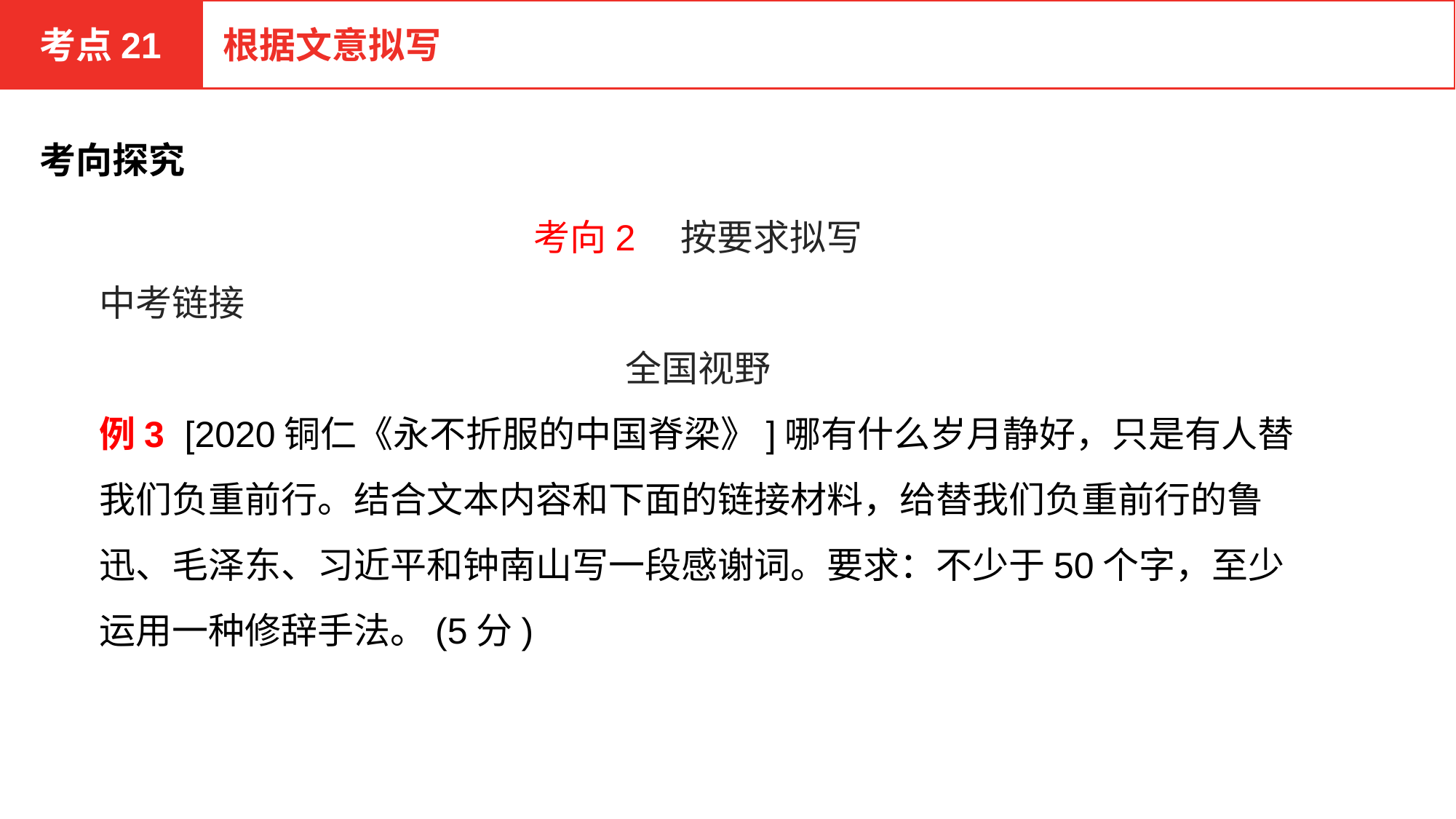

考点21
根据文意拟写
考向探究
考向2　按要求拟写
中考链接
全国视野
例3  [2020铜仁《永不折服的中国脊梁》]哪有什么岁月静好，只是有人替我们负重前行。结合文本内容和下面的链接材料，给替我们负重前行的鲁迅、毛泽东、习近平和钟南山写一段感谢词。要求：不少于50个字，至少运用一种修辞手法。(5分)